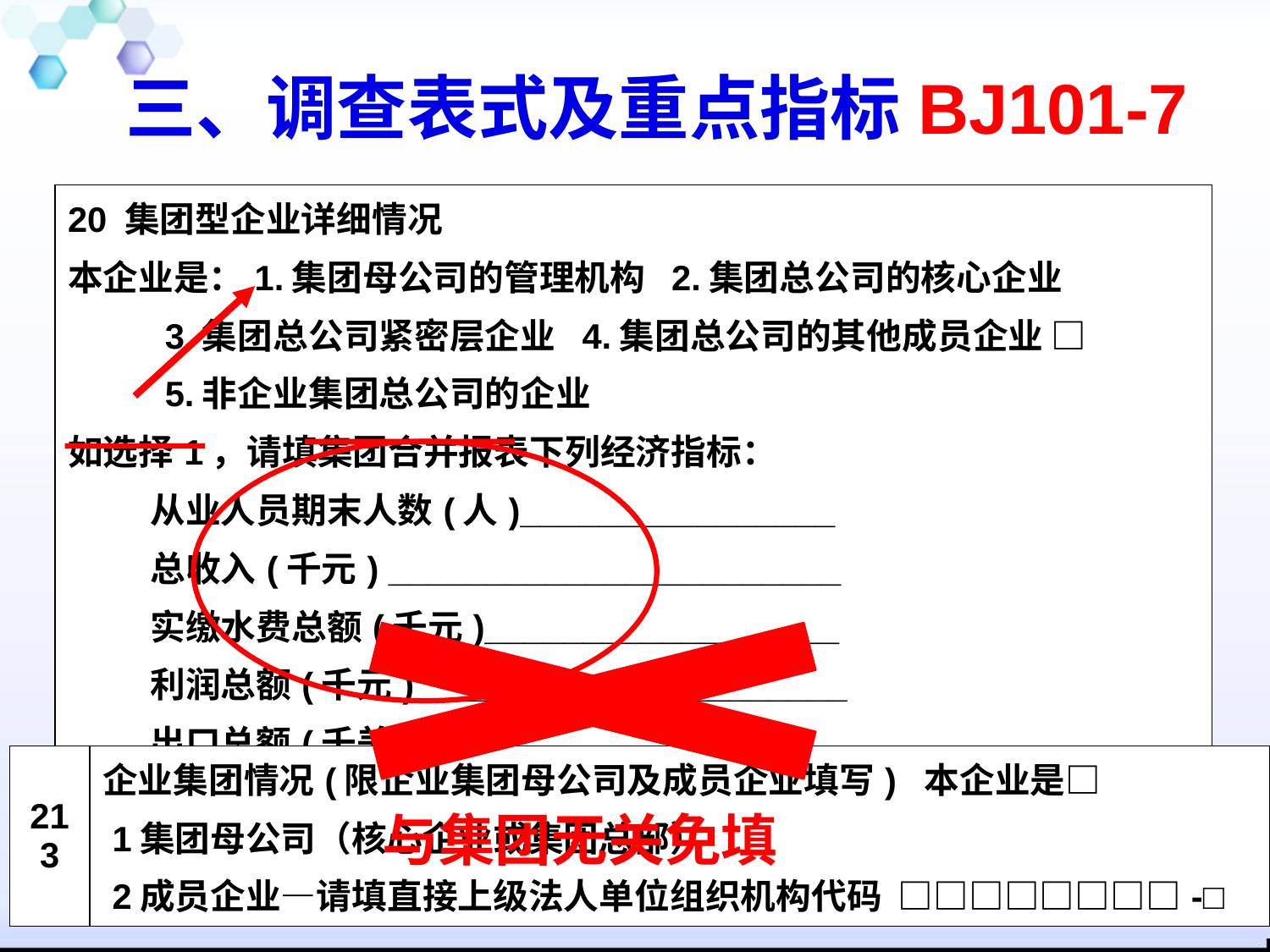

三、调查表式及重点指标BJ101-7
| 20 集团型企业详细情况 本企业是：1.集团母公司的管理机构 2.集团总公司的核心企业 3.集团总公司紧密层企业 4.集团总公司的其他成员企业 □ 5.非企业集团总公司的企业 如选择1，请填集团合并报表下列经济指标： 从业人员期末人数(人)\_\_\_\_\_\_\_\_\_\_\_\_\_\_\_\_ 总收入(千元) \_\_\_\_\_\_\_\_\_\_\_\_\_\_\_\_\_\_\_\_\_\_\_ 实缴水费总额(千元)\_\_\_\_\_\_\_\_\_\_\_\_\_\_\_\_\_\_ 利润总额(千元)\_\_\_\_\_\_\_\_\_\_\_\_\_\_\_\_\_\_\_\_\_\_ 出口总额(千美元)\_\_\_\_\_\_\_\_\_\_\_\_\_\_\_\_\_\_\_\_ |
| --- |

与集团无关免填
| 213 | 企业集团情况(限企业集团母公司及成员企业填写) 本企业是□ 1集团母公司（核心企业或集团总部） 2成员企业—请填直接上级法人单位组织机构代码 □□□□□□□□-□ |
| --- | --- |